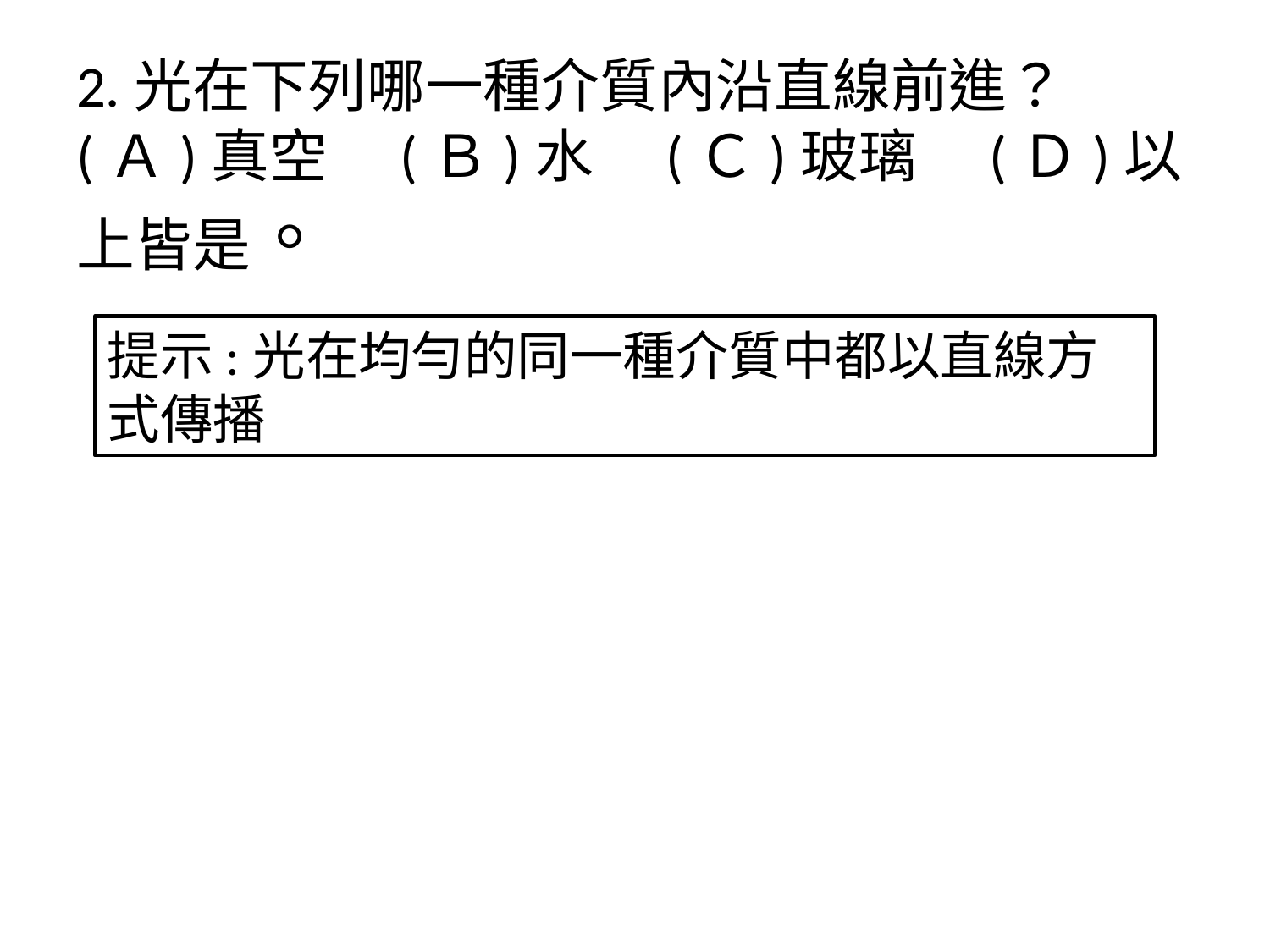

# 2.光在下列哪一種介質內沿直線前進？ (Ａ)真空　(Ｂ)水　(Ｃ)玻璃　(Ｄ)以上皆是。
提示:光在均勻的同一種介質中都以直線方式傳播